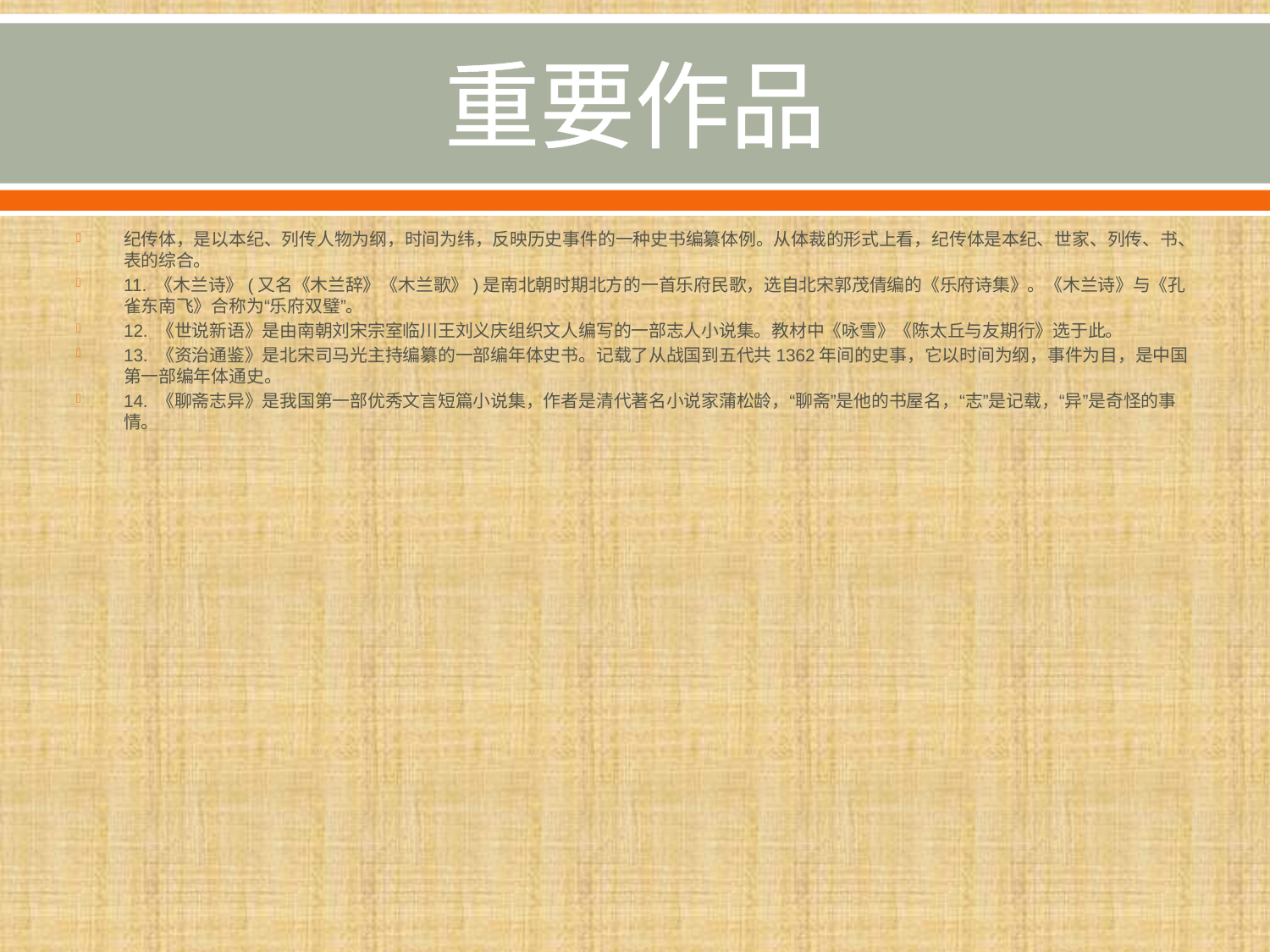

# 重要作品
纪传体，是以本纪、列传人物为纲，时间为纬，反映历史事件的一种史书编纂体例。从体裁的形式上看，纪传体是本纪、世家、列传、书、表的综合。
11. 《木兰诗》(又名《木兰辞》《木兰歌》)是南北朝时期北方的一首乐府民歌，选自北宋郭茂倩编的《乐府诗集》。《木兰诗》与《孔雀东南飞》合称为“乐府双璧”。
12. 《世说新语》是由南朝刘宋宗室临川王刘义庆组织文人编写的一部志人小说集。教材中《咏雪》《陈太丘与友期行》选于此。
13. 《资治通鉴》是北宋司马光主持编纂的一部编年体史书。记载了从战国到五代共1362年间的史事，它以时间为纲，事件为目，是中国第一部编年体通史。
14. 《聊斋志异》是我国第一部优秀文言短篇小说集，作者是清代著名小说家蒲松龄，“聊斋”是他的书屋名，“志”是记载，“异”是奇怪的事情。